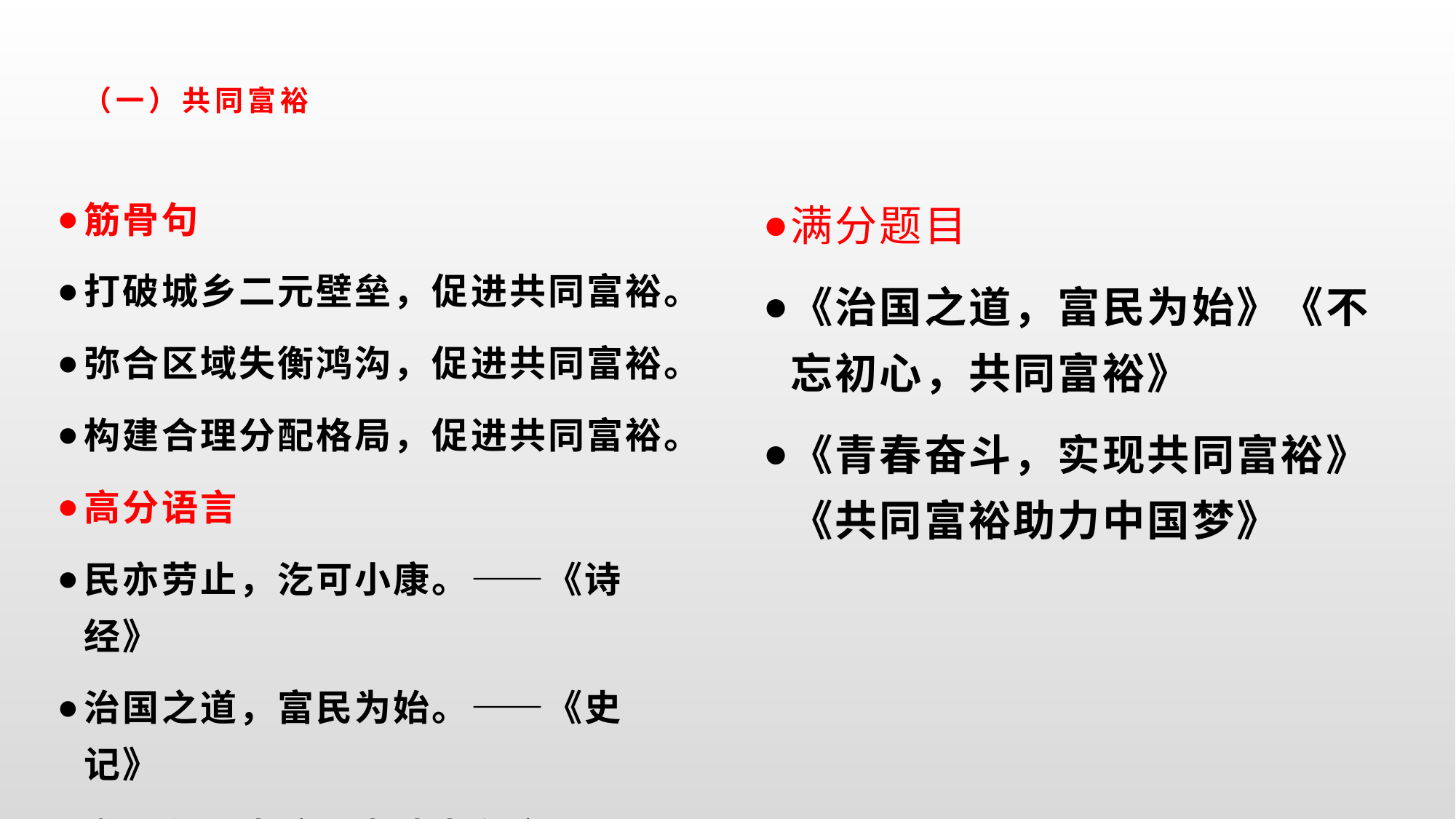

# （一）共同富裕
筋骨句
打破城乡二元壁垒，促进共同富裕。
弥合区域失衡鸿沟，促进共同富裕。
构建合理分配格局，促进共同富裕。
高分语言
民亦劳止，汔可小康。——《诗经》
治国之道，富民为始。——《史记》
发展永无止境，奋斗未有穷期。

满分题目
《治国之道，富民为始》《不忘初心，共同富裕》
《青春奋斗，实现共同富裕》《共同富裕助力中国梦》